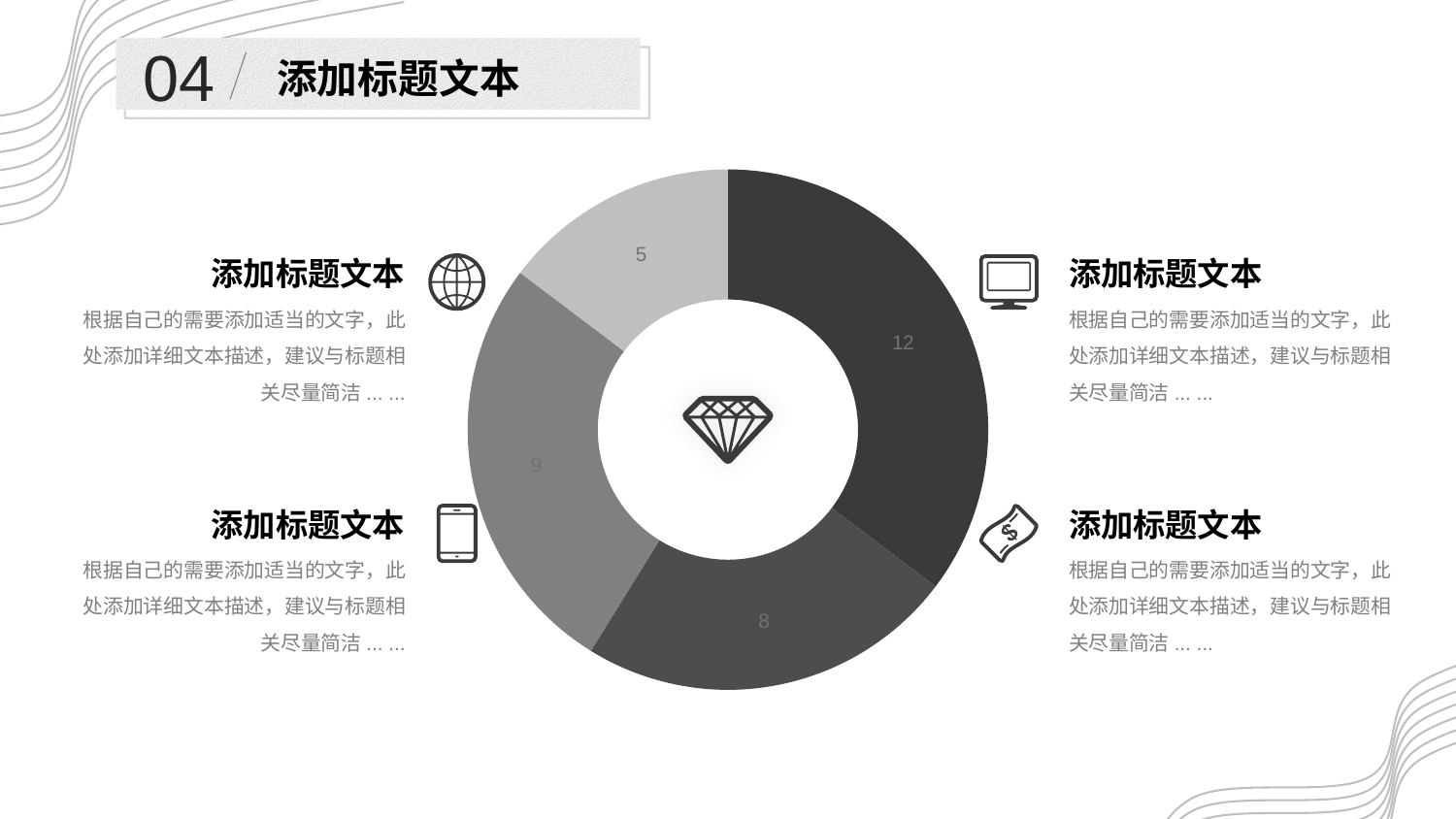

04

添加标题文本

### Chart

| Category | Sales |
|---|---|
| 1st Qtr | 12.0 |
| 2nd Qtr | 8.0 |
添加标题文本
根据自己的需要添加适当的文字，此处添加详细文本描述，建议与标题相关尽量简洁... ...
添加标题文本
根据自己的需要添加适当的文字，此处添加详细文本描述，建议与标题相关尽量简洁... ...

添加标题文本
根据自己的需要添加适当的文字，此处添加详细文本描述，建议与标题相关尽量简洁... ...
添加标题文本
根据自己的需要添加适当的文字，此处添加详细文本描述，建议与标题相关尽量简洁... ...